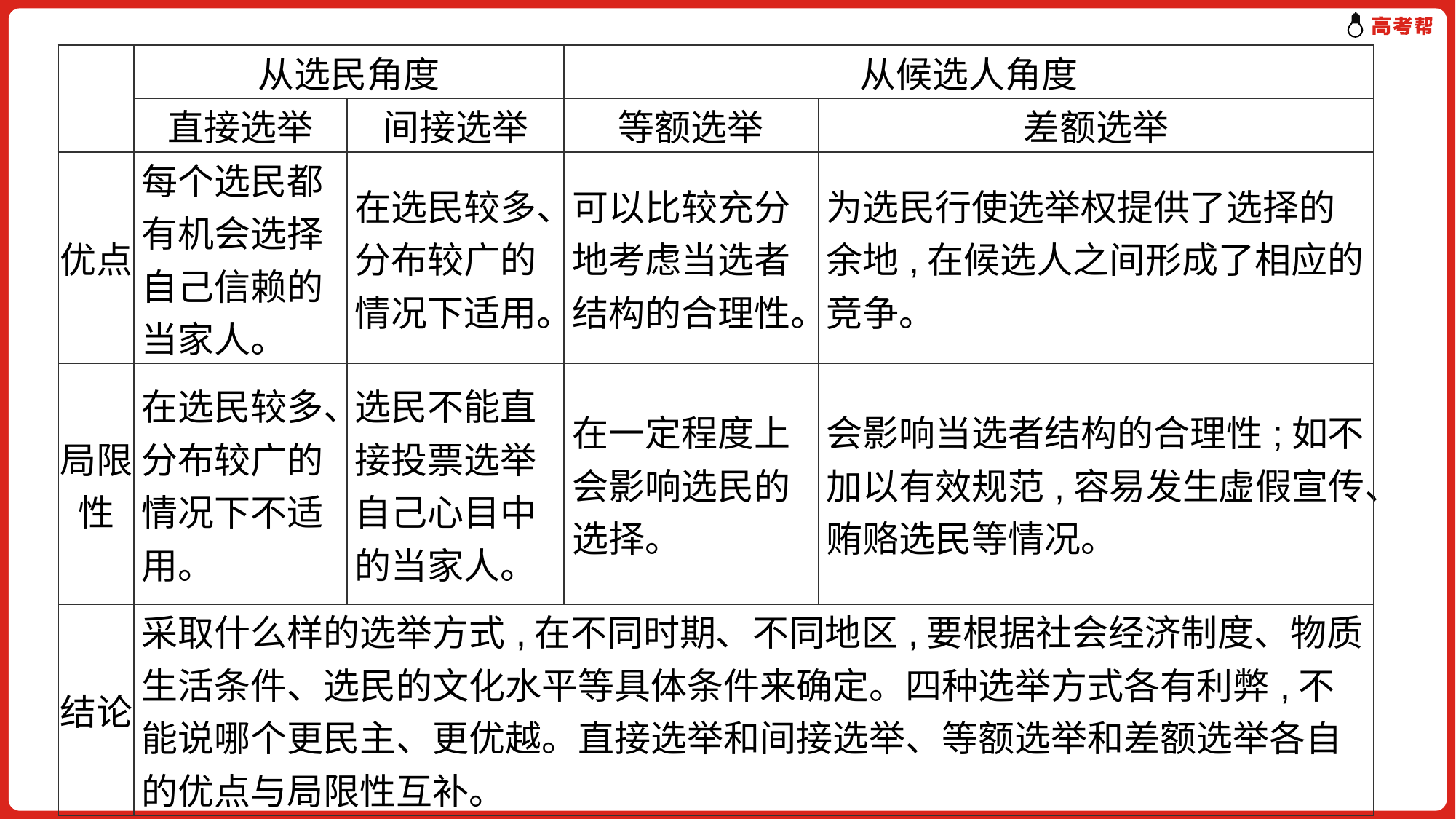

|  | 从选民角度 |  | 从候选人角度 |  |
| --- | --- | --- | --- | --- |
|  | 直接选举 | 间接选举 | 等额选举 | 差额选举 |
| 优点 | 每个选民都有机会选择自己信赖的当家人。 | 在选民较多、分布较广的情况下适用。 | 可以比较充分地考虑当选者结构的合理性。 | 为选民行使选举权提供了选择的余地,在候选人之间形成了相应的竞争。 |
| 局限性 | 在选民较多、分布较广的情况下不适用。 | 选民不能直接投票选举自己心目中的当家人。 | 在一定程度上会影响选民的选择。 | 会影响当选者结构的合理性;如不加以有效规范,容易发生虚假宣传、贿赂选民等情况。 |
| 结论 | 采取什么样的选举方式,在不同时期、不同地区,要根据社会经济制度、物质生活条件、选民的文化水平等具体条件来确定。四种选举方式各有利弊,不能说哪个更民主、更优越。直接选举和间接选举、等额选举和差额选举各自的优点与局限性互补。 |  |  |  |